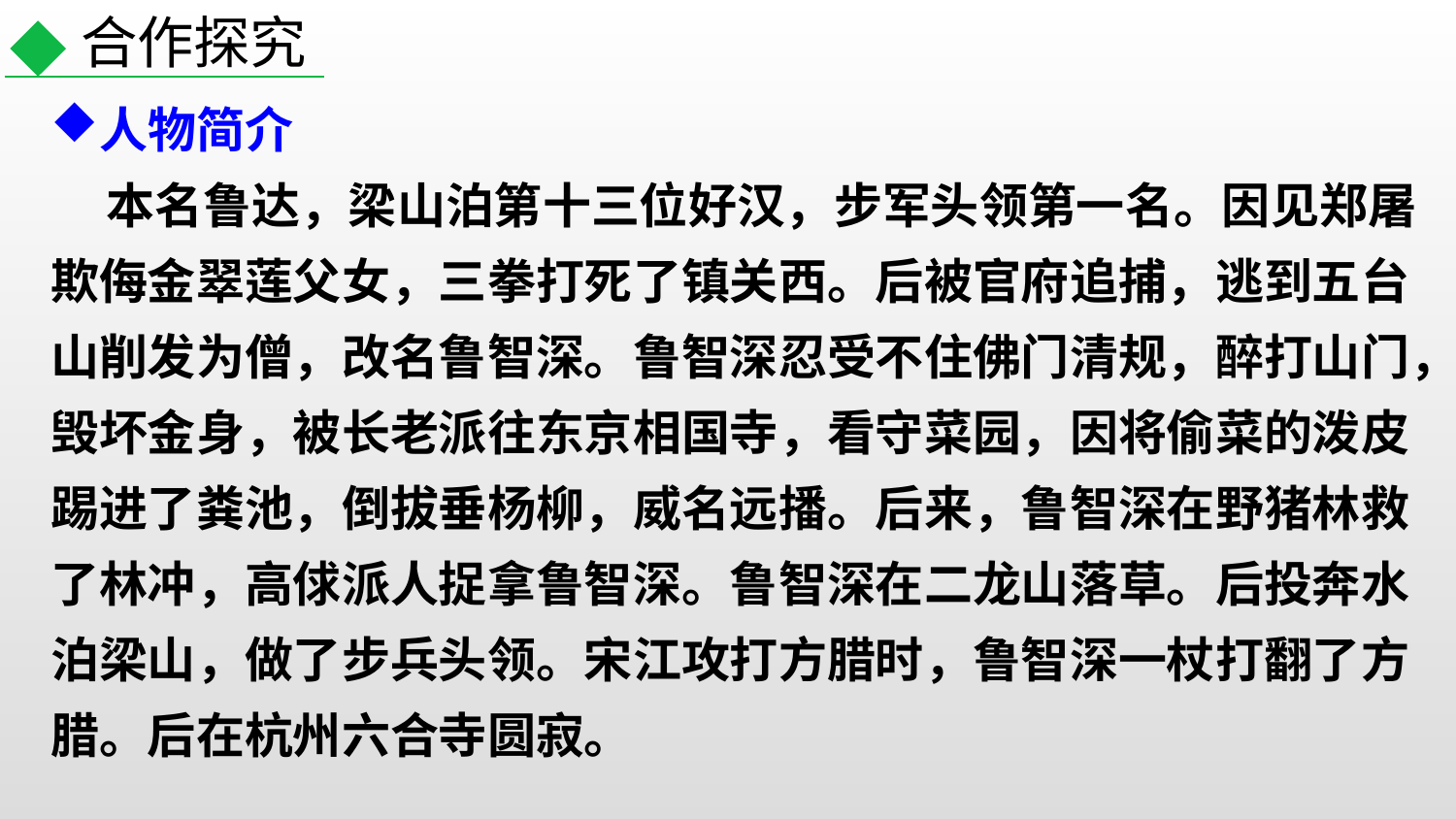

合作探究

人物简介
    本名鲁达，梁山泊第十三位好汉，步军头领第一名。因见郑屠欺侮金翠莲父女，三拳打死了镇关西。后被官府追捕，逃到五台山削发为僧，改名鲁智深。鲁智深忍受不住佛门清规，醉打山门，毁坏金身，被长老派往东京相国寺，看守菜园，因将偷菜的泼皮踢进了粪池，倒拔垂杨柳，威名远播。后来，鲁智深在野猪林救了林冲，高俅派人捉拿鲁智深。鲁智深在二龙山落草。后投奔水泊梁山，做了步兵头领。宋江攻打方腊时，鲁智深一杖打翻了方腊。后在杭州六合寺圆寂。